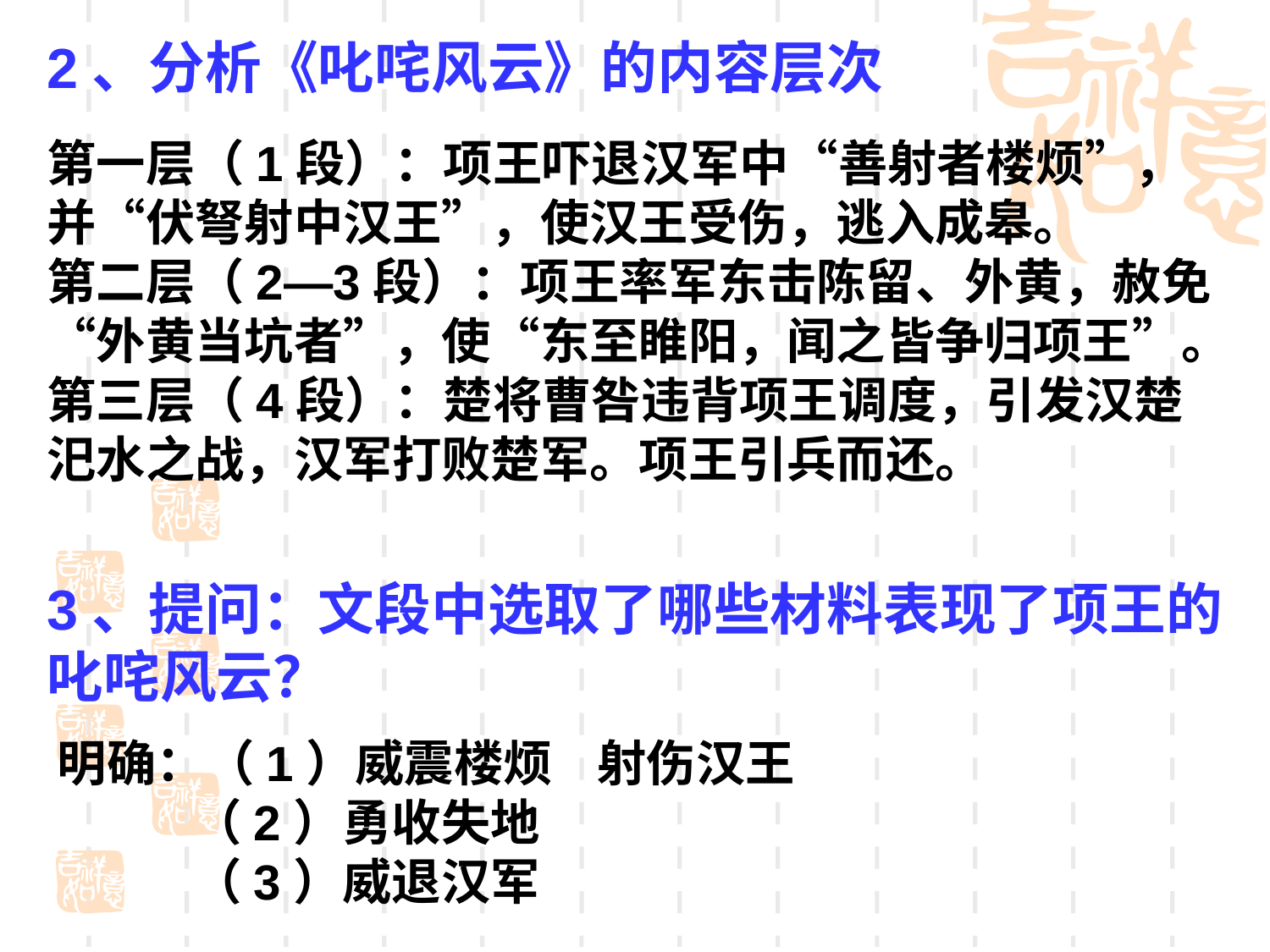

2、分析《叱咤风云》的内容层次

3、提问：文段中选取了哪些材料表现了项王的叱咤风云？
第一层（1段）：项王吓退汉军中“善射者楼烦”，并“伏弩射中汉王”，使汉王受伤，逃入成皋。
第二层（2—3段）：项王率军东击陈留、外黄，赦免“外黄当坑者”，使“东至睢阳，闻之皆争归项王”。
第三层（4段）：楚将曹咎违背项王调度，引发汉楚汜水之战，汉军打败楚军。项王引兵而还。

明确：（1）威震楼烦    射伤汉王
           （2）勇收失地
           （3）威退汉军